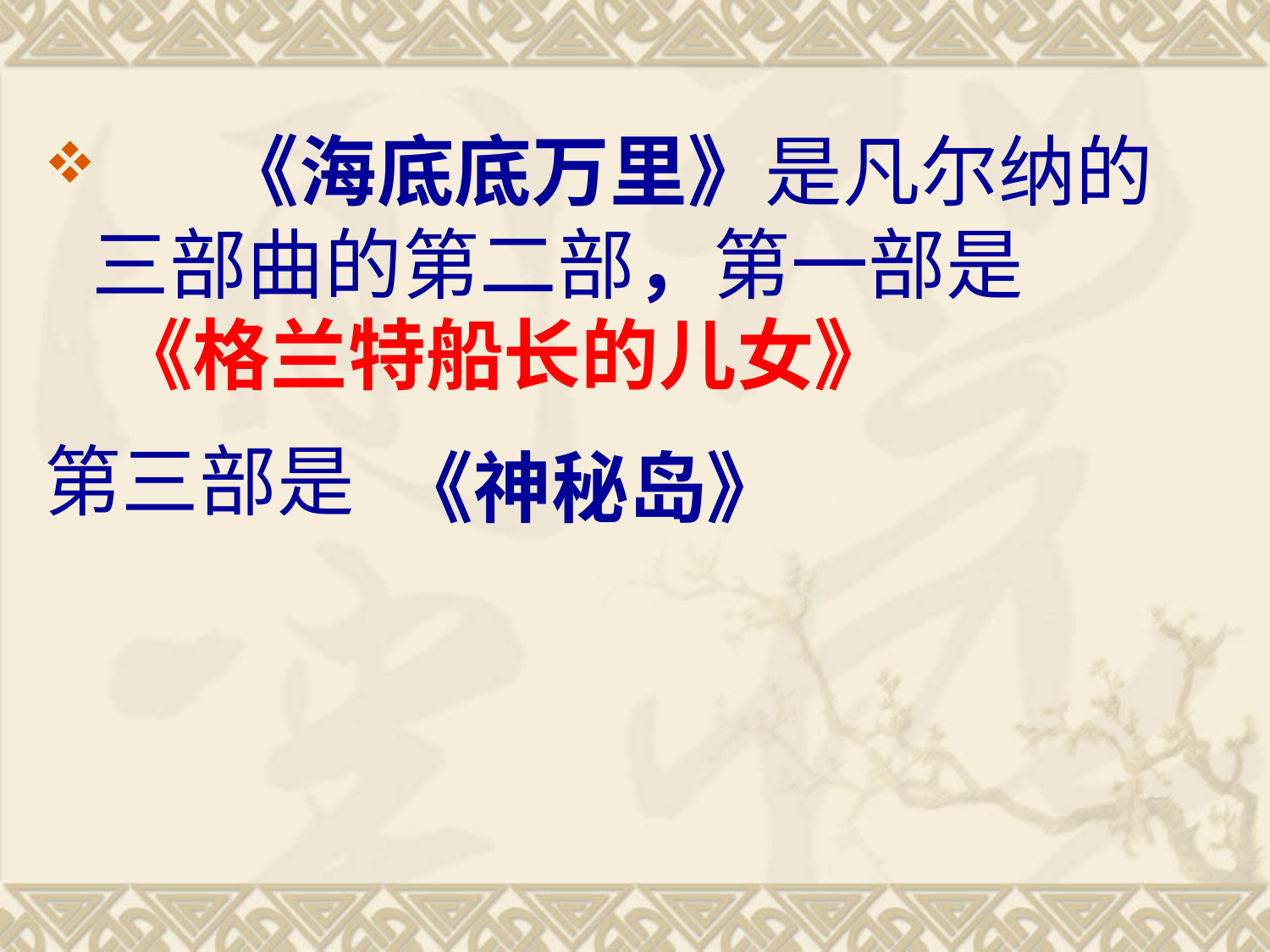

《海底底万里》是凡尔纳的三部曲的第二部，第一部是

第三部是
《格兰特船长的儿女》
《神秘岛》